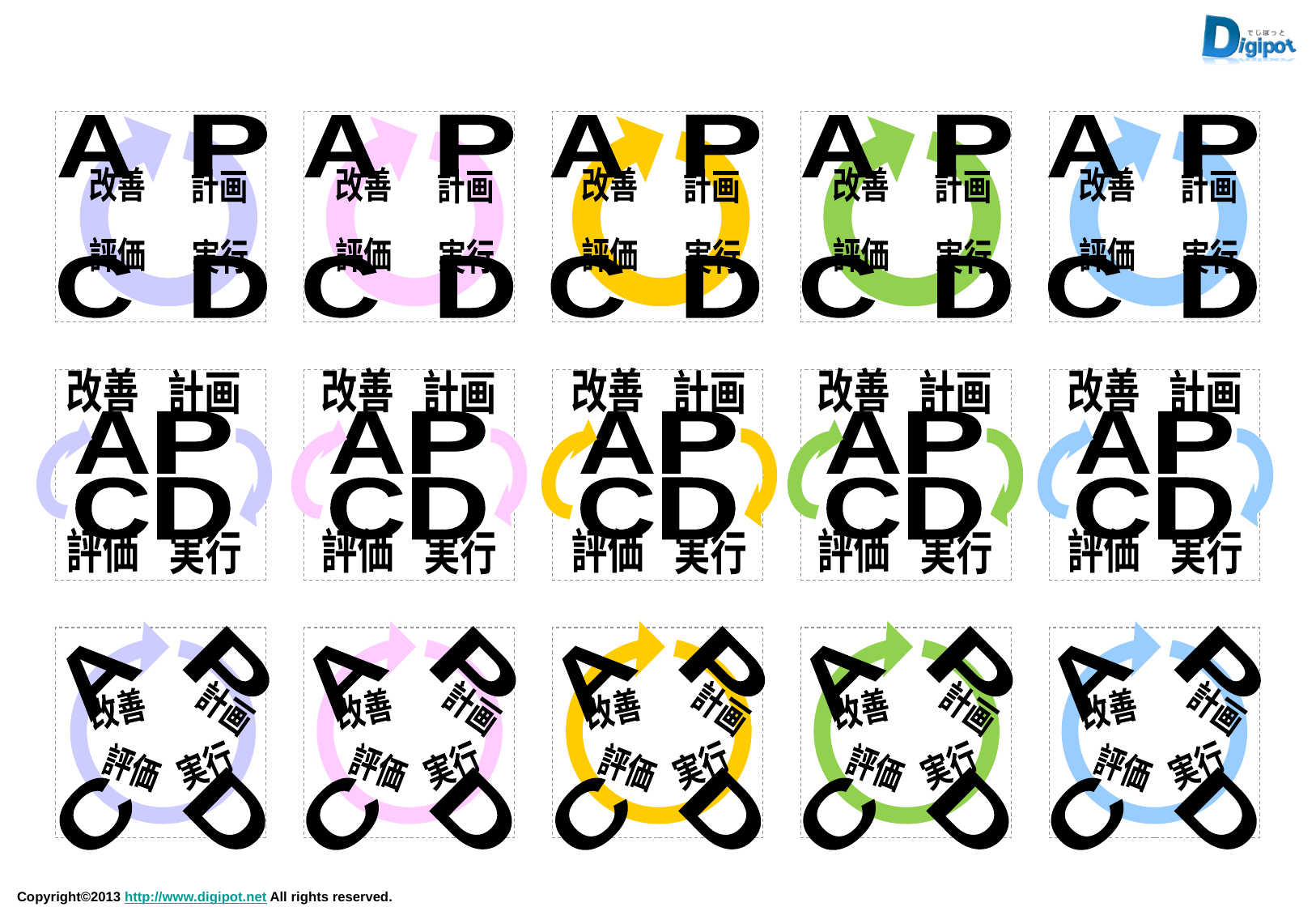

P
A

改善
計画
評価
実行
C
D
P
A
C
D

改善
計画
評価
実行
P
A
C
D

改善
計画
評価
実行
P
A
C
D

改善
計画
評価
実行
P
A
C
D

改善
計画
評価
実行
改善
計画
A
P

C
D
評価
実行
改善
計画
A
P

C
D
評価
実行
改善
計画
A
P

C
D
評価
実行
改善
計画
A
P

C
D
評価
実行
改善
計画
A
P

C
D
評価
実行

P
A
計画
改善
実行
評価
C
D

P
A
計画
改善
実行
評価
C
D

P
A
計画
改善
実行
評価
C
D

P
A
計画
改善
実行
評価
C
D

P
A
計画
改善
実行
評価
C
D